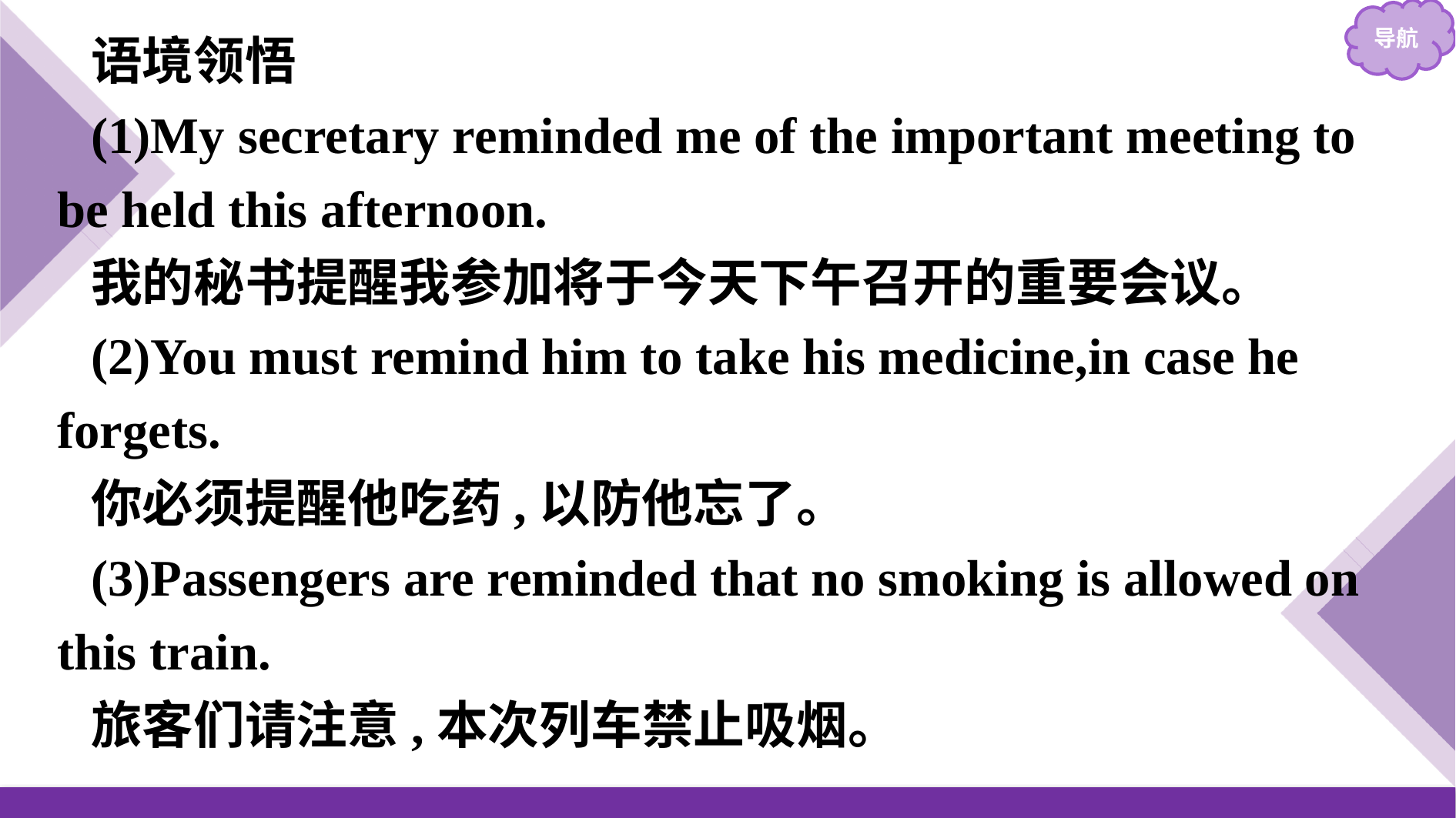

语境领悟
(1)My secretary reminded me of the important meeting to be held this afternoon.
我的秘书提醒我参加将于今天下午召开的重要会议。
(2)You must remind him to take his medicine,in case he forgets.
你必须提醒他吃药,以防他忘了。
(3)Passengers are reminded that no smoking is allowed on this train.
旅客们请注意,本次列车禁止吸烟。